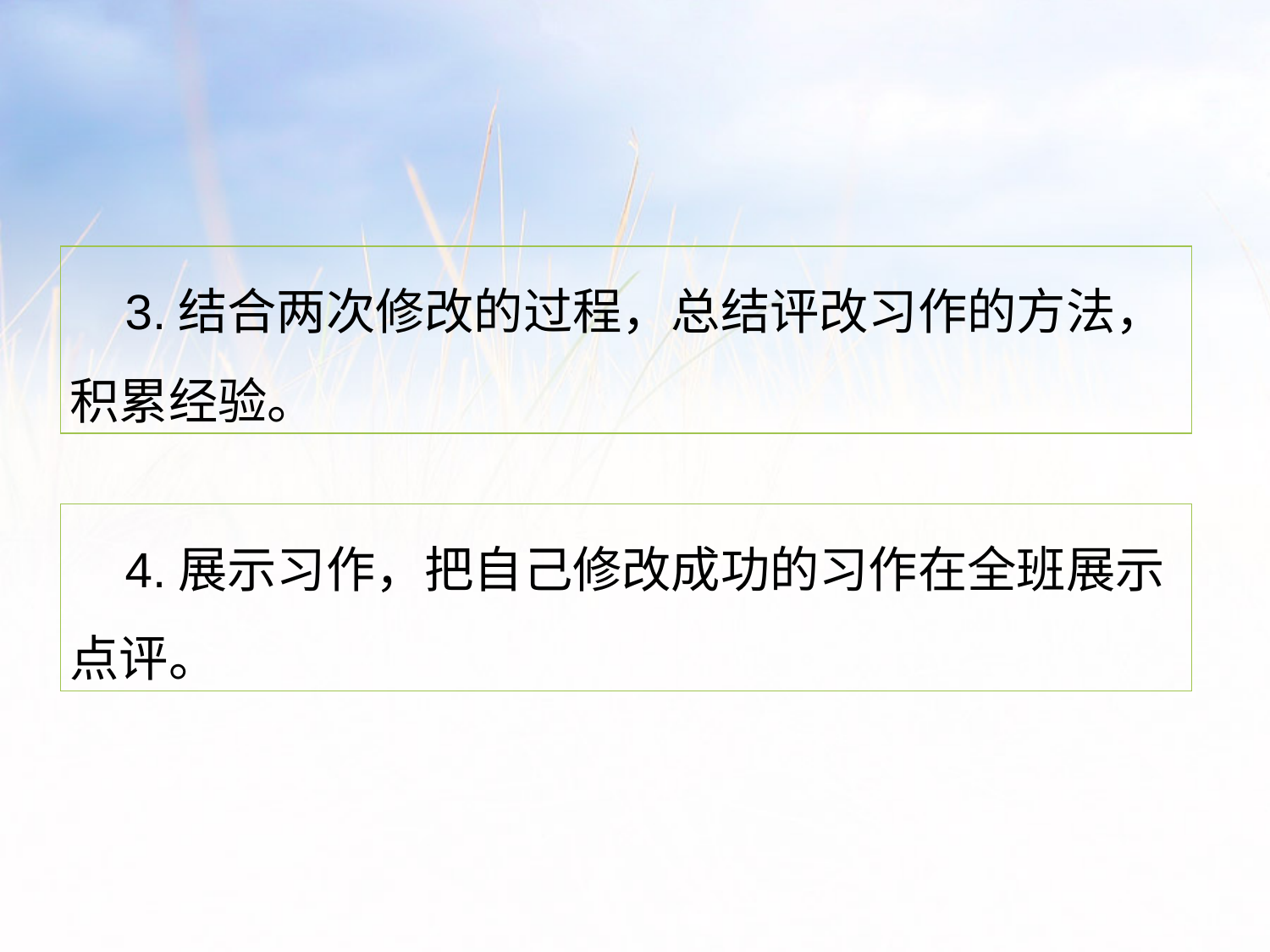

3.结合两次修改的过程，总结评改习作的方法，积累经验。
    4.展示习作，把自己修改成功的习作在全班展示点评。